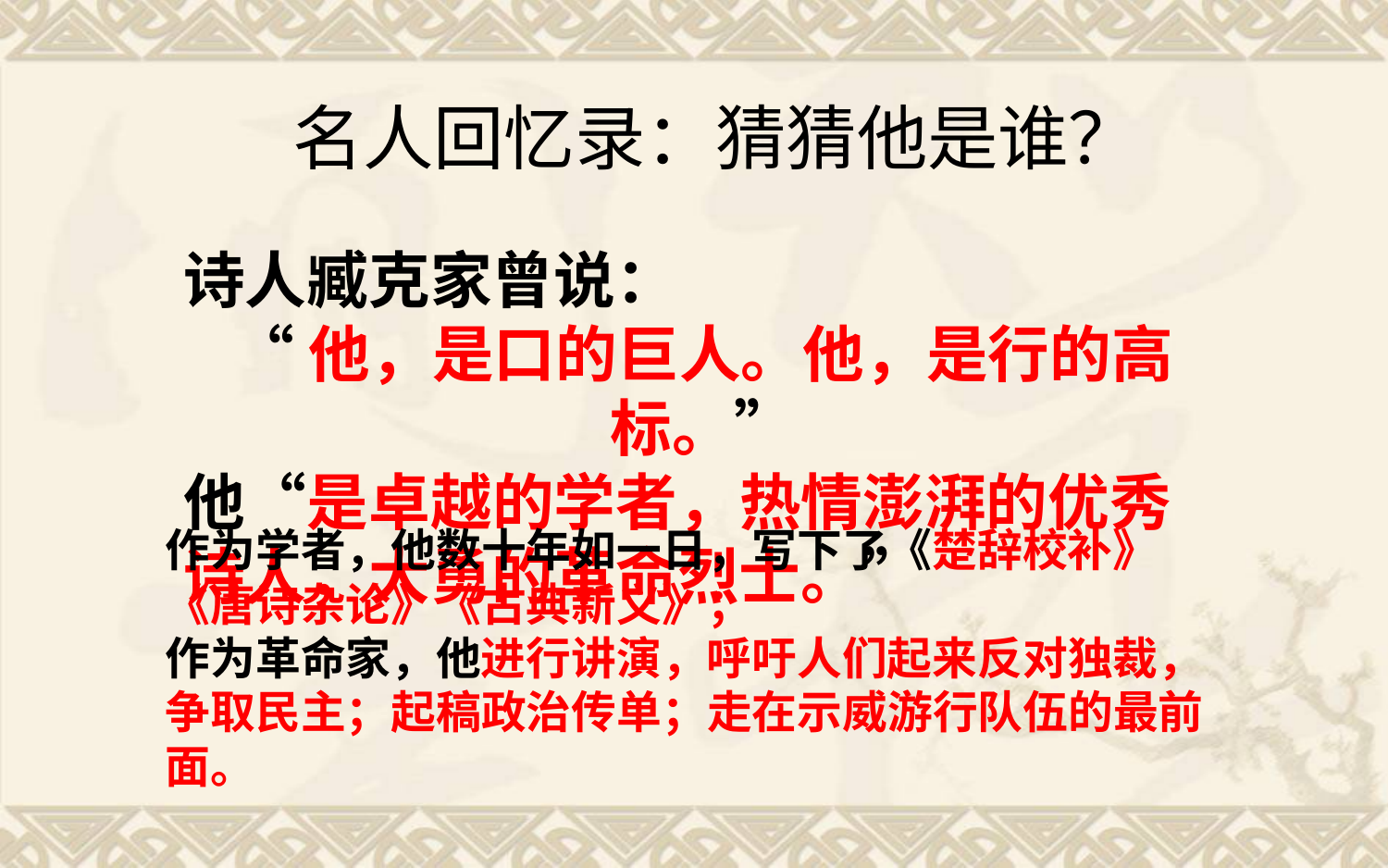

# 名人回忆录：猜猜他是谁？
诗人臧克家曾说：
“他，是口的巨人。他，是行的高标。”
他“是卓越的学者，热情澎湃的优秀诗人，大勇的革命烈士。”

作为学者，他数十年如一日，写下了《楚辞校补》《唐诗杂论》《古典新义》；
作为革命家，他进行讲演，呼吁人们起来反对独裁，争取民主；起稿政治传单；走在示威游行队伍的最前面。